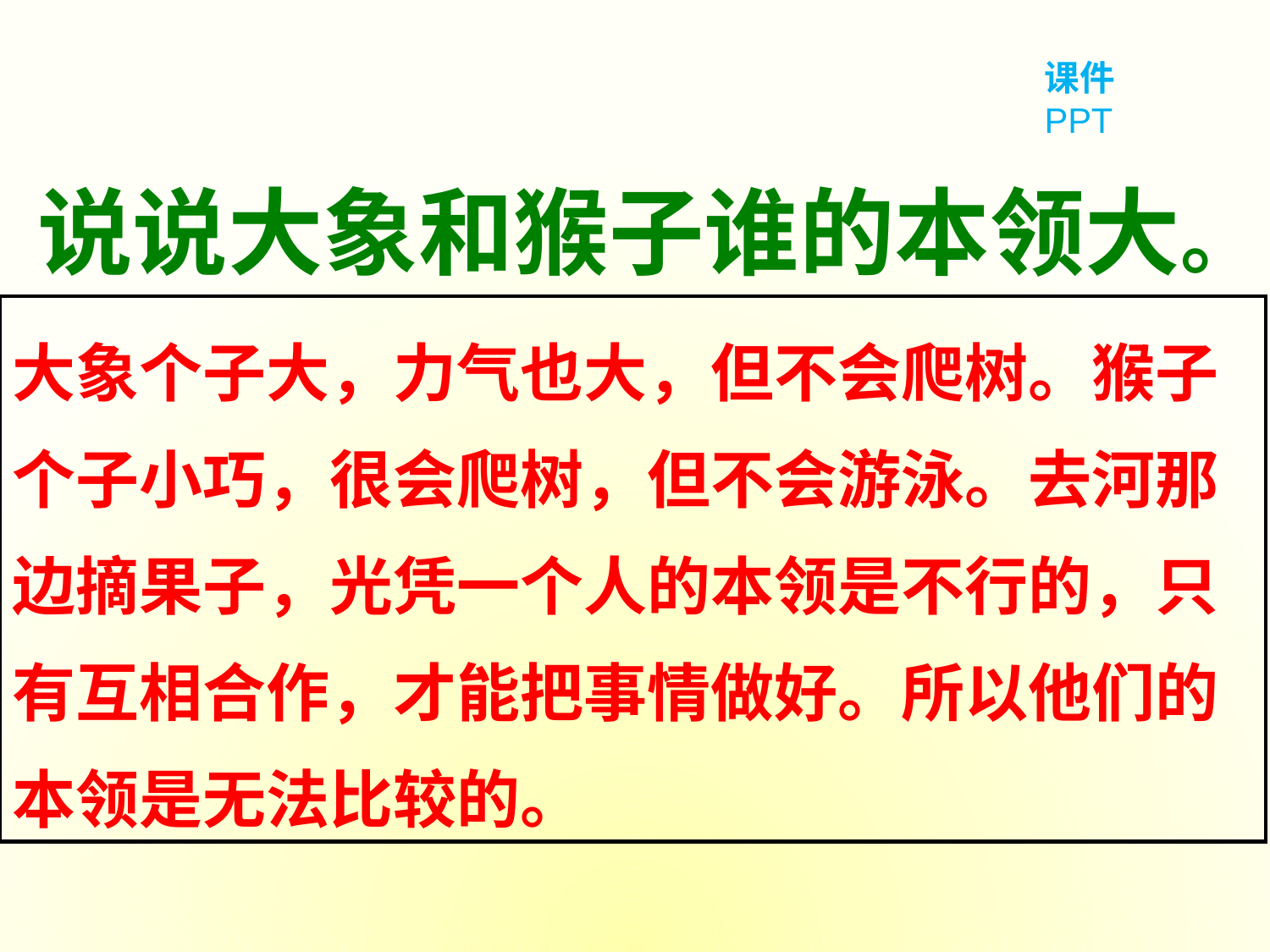

课件PPT
说说大象和猴子谁的本领大。
大象个子大，力气也大，但不会爬树。猴子个子小巧，很会爬树，但不会游泳。去河那边摘果子，光凭一个人的本领是不行的，只有互相合作，才能把事情做好。所以他们的本领是无法比较的。